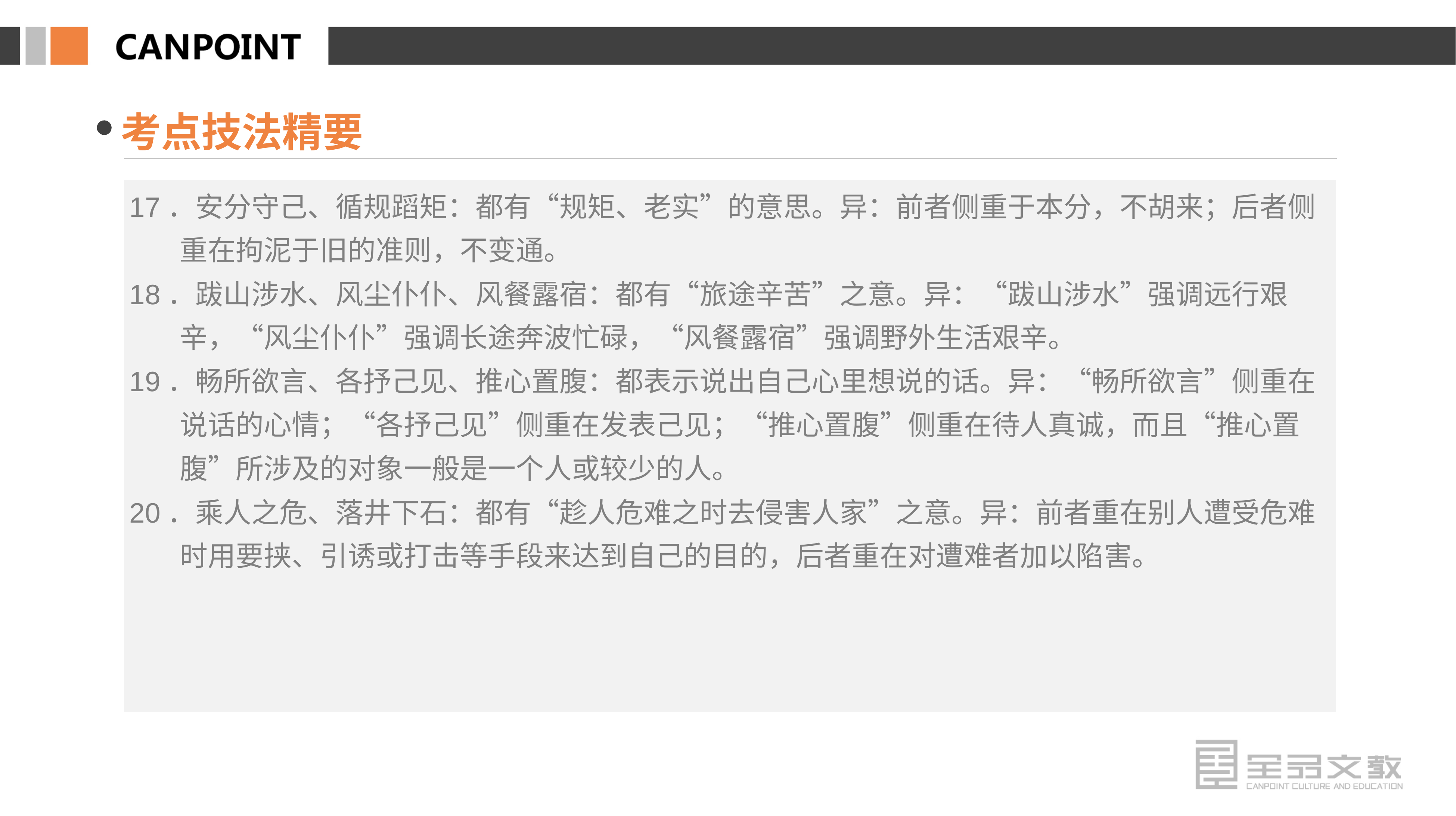

考点技法精要

17．安分守己、循规蹈矩：都有“规矩、老实”的意思。异：前者侧重于本分，不胡来；后者侧重在拘泥于旧的准则，不变通。
18．跋山涉水、风尘仆仆、风餐露宿：都有“旅途辛苦”之意。异：“跋山涉水”强调远行艰辛，“风尘仆仆”强调长途奔波忙碌，“风餐露宿”强调野外生活艰辛。
19．畅所欲言、各抒己见、推心置腹：都表示说出自己心里想说的话。异：“畅所欲言”侧重在说话的心情；“各抒己见”侧重在发表己见；“推心置腹”侧重在待人真诚，而且“推心置腹”所涉及的对象一般是一个人或较少的人。
20．乘人之危、落井下石：都有“趁人危难之时去侵害人家”之意。异：前者重在别人遭受危难时用要挟、引诱或打击等手段来达到自己的目的，后者重在对遭难者加以陷害。